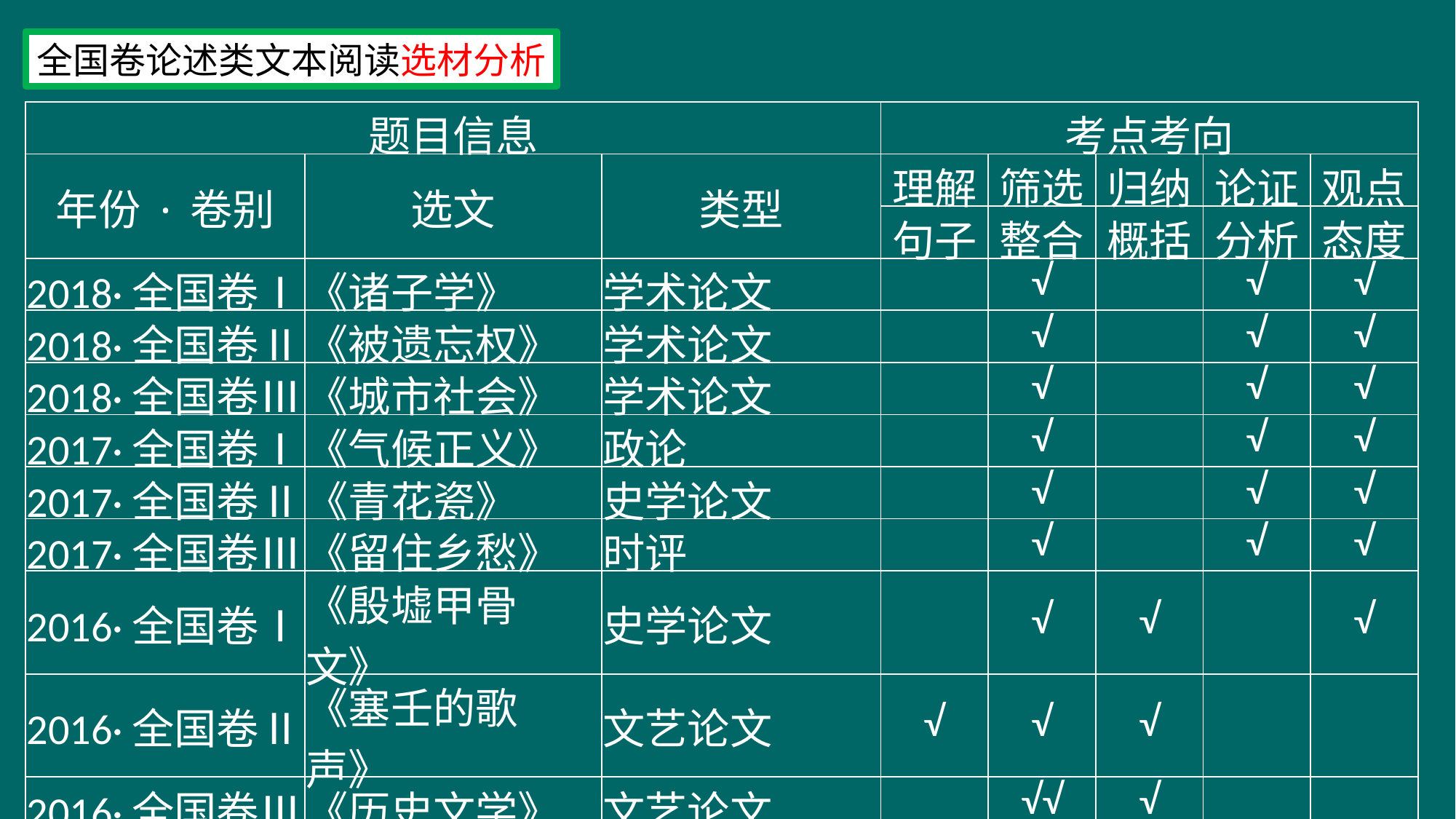

全国卷论述类文本阅读选材分析
| 题目信息 |  |  | 考点考向 |  |  |  |  |
| --- | --- | --- | --- | --- | --- | --- | --- |
| 年份·卷别 | 选文 | 类型 | 理解 | 筛选 | 归纳 | 论证 | 观点 |
|  |  |  | 句子 | 整合 | 概括 | 分析 | 态度 |
| 2018·全国卷Ⅰ | 《诸子学》 | 学术论文 |  | √ |  | √ | √ |
| 2018·全国卷Ⅱ | 《被遗忘权》 | 学术论文 |  | √ |  | √ | √ |
| 2018·全国卷Ⅲ | 《城市社会》 | 学术论文 |  | √ |  | √ | √ |
| 2017·全国卷Ⅰ | 《气候正义》 | 政论 |  | √ |  | √ | √ |
| 2017·全国卷Ⅱ | 《青花瓷》 | 史学论文 |  | √ |  | √ | √ |
| 2017·全国卷Ⅲ | 《留住乡愁》 | 时评 |  | √ |  | √ | √ |
| 2016·全国卷Ⅰ | 《殷墟甲骨文》 | 史学论文 |  | √ | √ |  | √ |
| 2016·全国卷Ⅱ | 《塞壬的歌声》 | 文艺论文 | √ | √ | √ |  |  |
| 2016·全国卷Ⅲ | 《历史文学》 | 文艺论文 |  | √√ | √ |  |  |